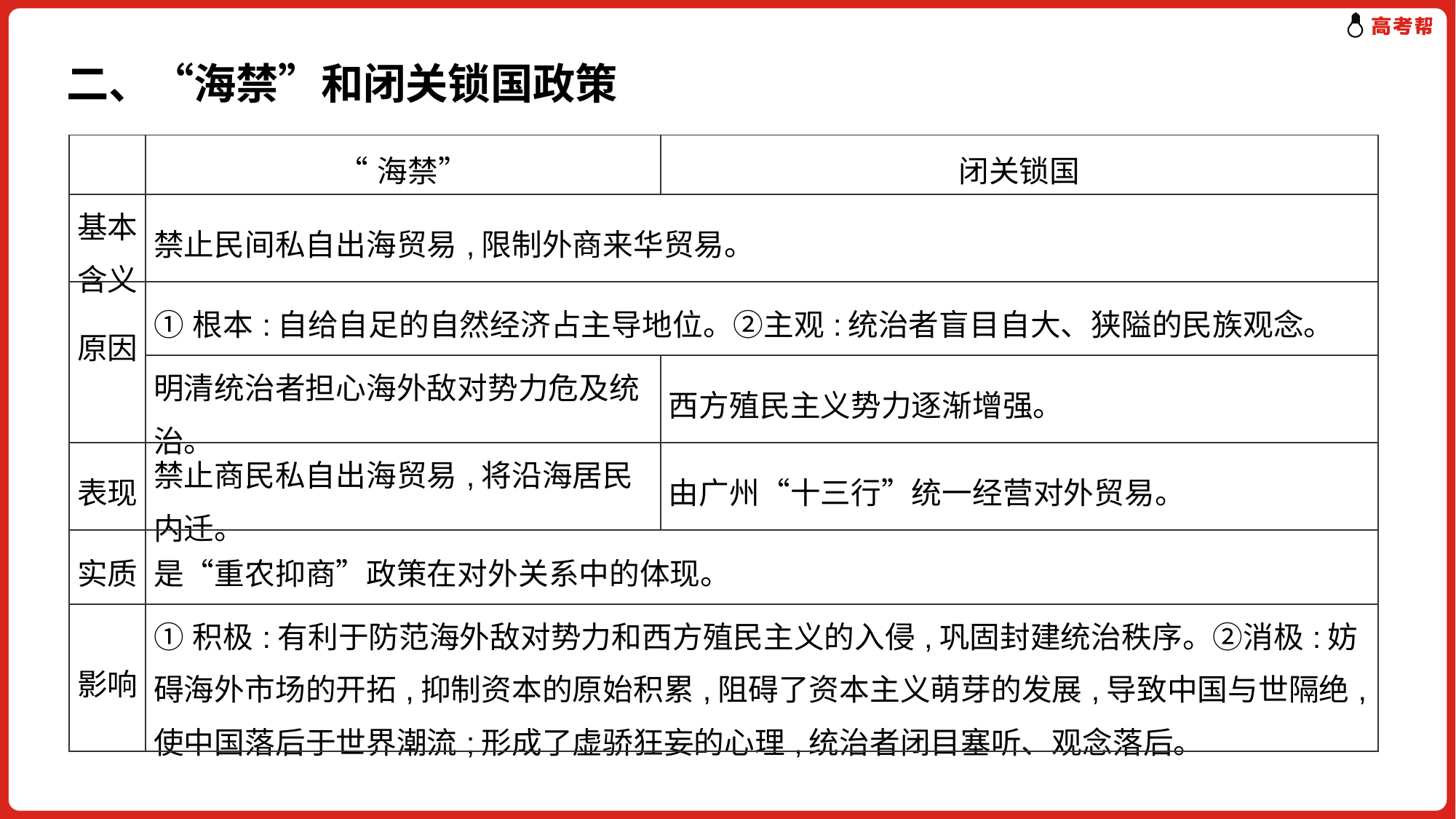

二、“海禁”和闭关锁国政策
|  | “海禁” | 闭关锁国 |
| --- | --- | --- |
| 基本含义 | 禁止民间私自出海贸易,限制外商来华贸易。 |  |
| 原因 | ①根本:自给自足的自然经济占主导地位。②主观:统治者盲目自大、狭隘的民族观念。 |  |
|  | 明清统治者担心海外敌对势力危及统治。 | 西方殖民主义势力逐渐增强。 |
| 表现 | 禁止商民私自出海贸易,将沿海居民内迁。 | 由广州“十三行”统一经营对外贸易。 |
| 实质 | 是“重农抑商”政策在对外关系中的体现。 |  |
| 影响 | ①积极:有利于防范海外敌对势力和西方殖民主义的入侵,巩固封建统治秩序。②消极:妨碍海外市场的开拓,抑制资本的原始积累,阻碍了资本主义萌芽的发展,导致中国与世隔绝,使中国落后于世界潮流;形成了虚骄狂妄的心理,统治者闭目塞听、观念落后。 |  |